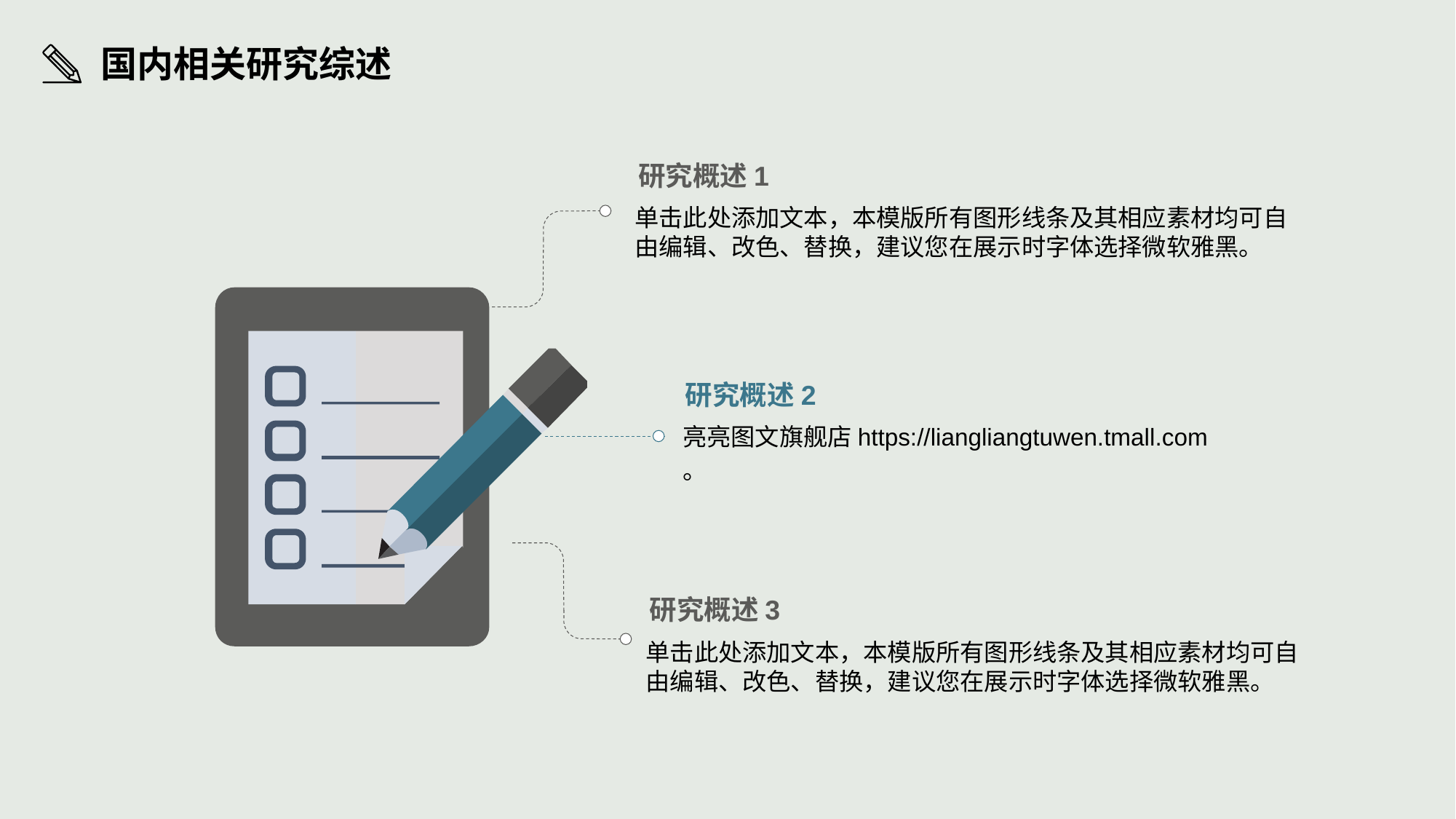

国内相关研究综述

研究概述1
单击此处添加文本，本模版所有图形线条及其相应素材均可自由编辑、改色、替换，建议您在展示时字体选择微软雅黑。

研究概述2

亮亮图文旗舰店https://liangliangtuwen.tmall.com
。

研究概述3
单击此处添加文本，本模版所有图形线条及其相应素材均可自由编辑、改色、替换，建议您在展示时字体选择微软雅黑。